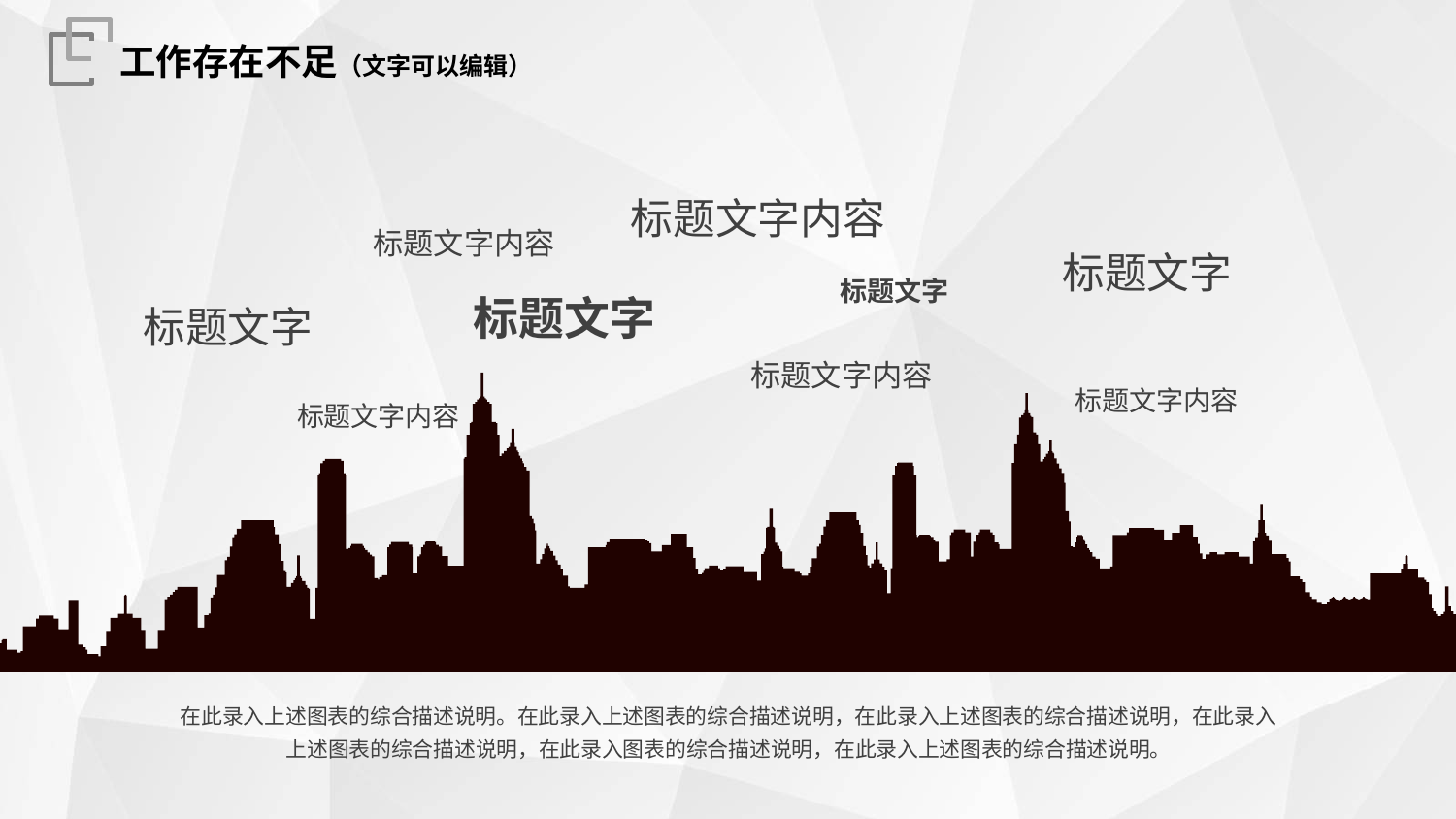

工作存在不足（文字可以编辑）
标题文字内容
标题文字内容
标题文字
标题文字
标题文字
标题文字
标题文字内容

标题文字内容
标题文字内容
在此录入上述图表的综合描述说明。在此录入上述图表的综合描述说明，在此录入上述图表的综合描述说明，在此录入上述图表的综合描述说明，在此录入图表的综合描述说明，在此录入上述图表的综合描述说明。